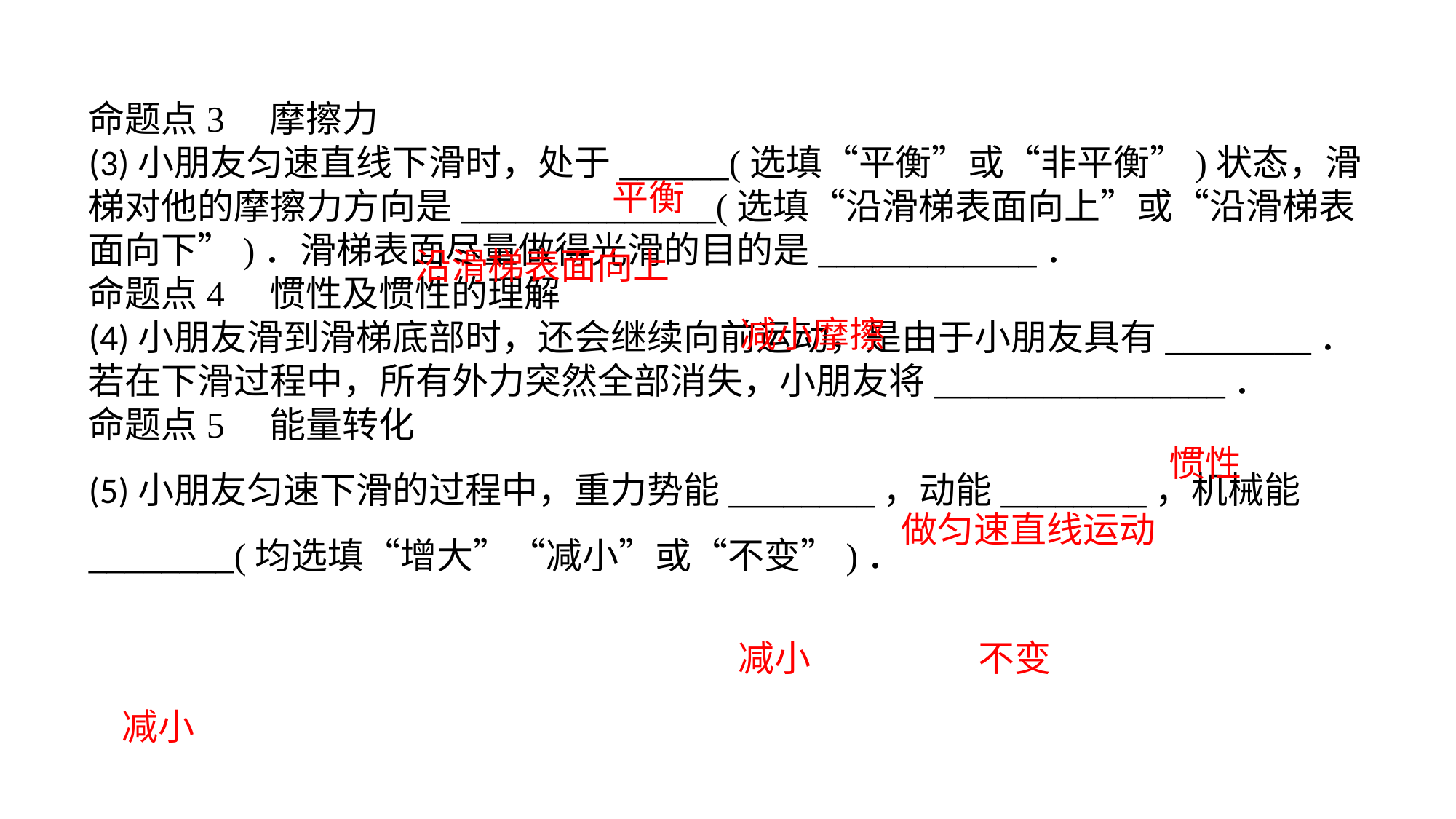

命题点3　摩擦力(3)小朋友匀速直线下滑时，处于______(选填“平衡”或“非平衡”)状态，滑梯对他的摩擦力方向是______________(选填“沿滑梯表面向上”或“沿滑梯表面向下”)．滑梯表面尽量做得光滑的目的是____________．命题点4　惯性及惯性的理解(4)小朋友滑到滑梯底部时，还会继续向前运动，是由于小朋友具有________．若在下滑过程中，所有外力突然全部消失，小朋友将________________．命题点5　能量转化(5)小朋友匀速下滑的过程中，重力势能________，动能________，机械能________(均选填“增大”“减小”或“不变”)．
平衡
沿滑梯表面向上
减小摩擦
惯性
做匀速直线运动
减小
不变
减小